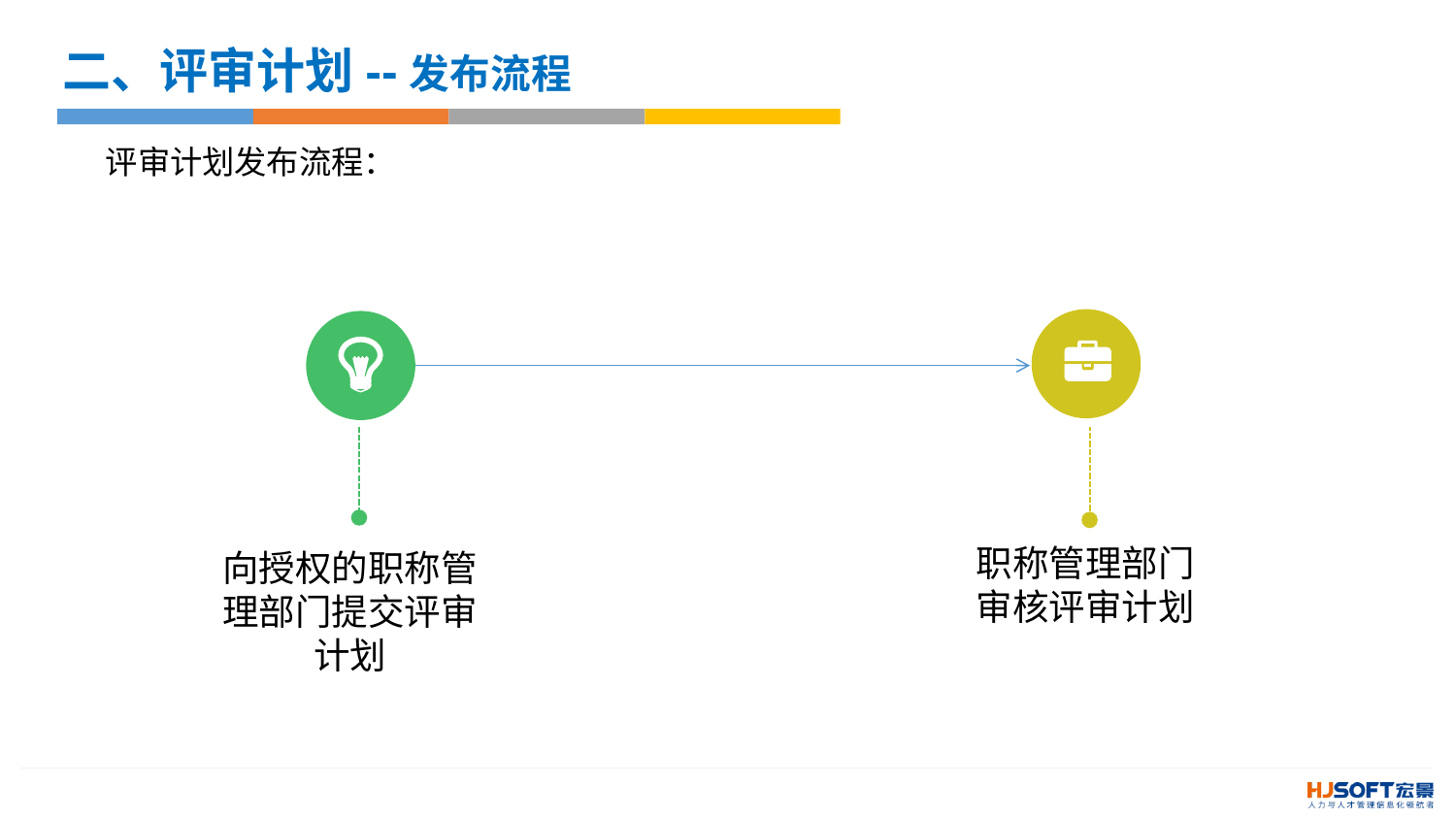

二、评审计划--发布流程

评审计划发布流程：

职称管理部门审核评审计划
向授权的职称管理部门提交评审计划